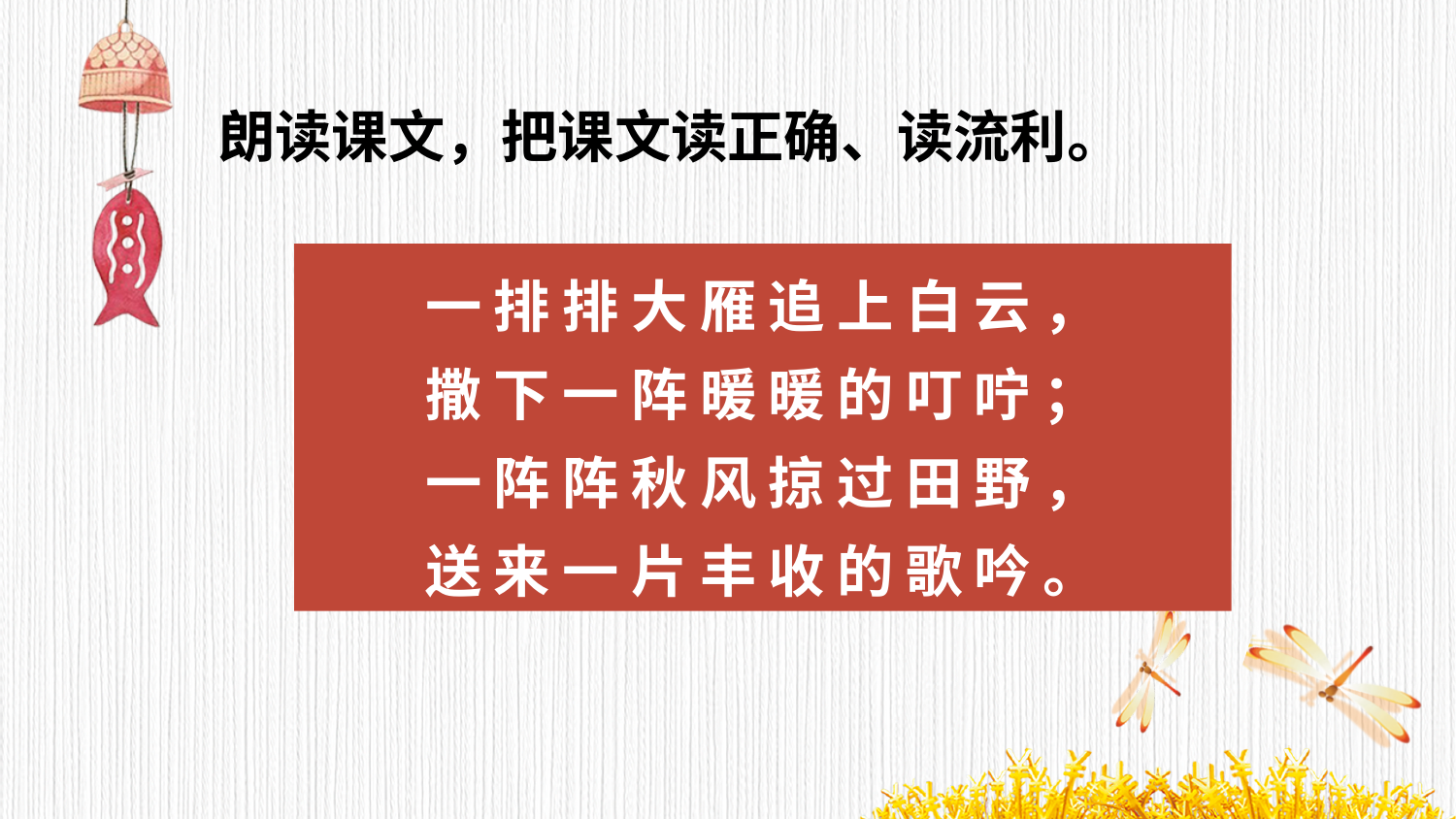

朗读课文，把课文读正确、读流利。
一排排大雁追上白云，
撒下一阵暖暖的叮咛；
一阵阵秋风掠过田野，
送来一片丰收的歌吟。